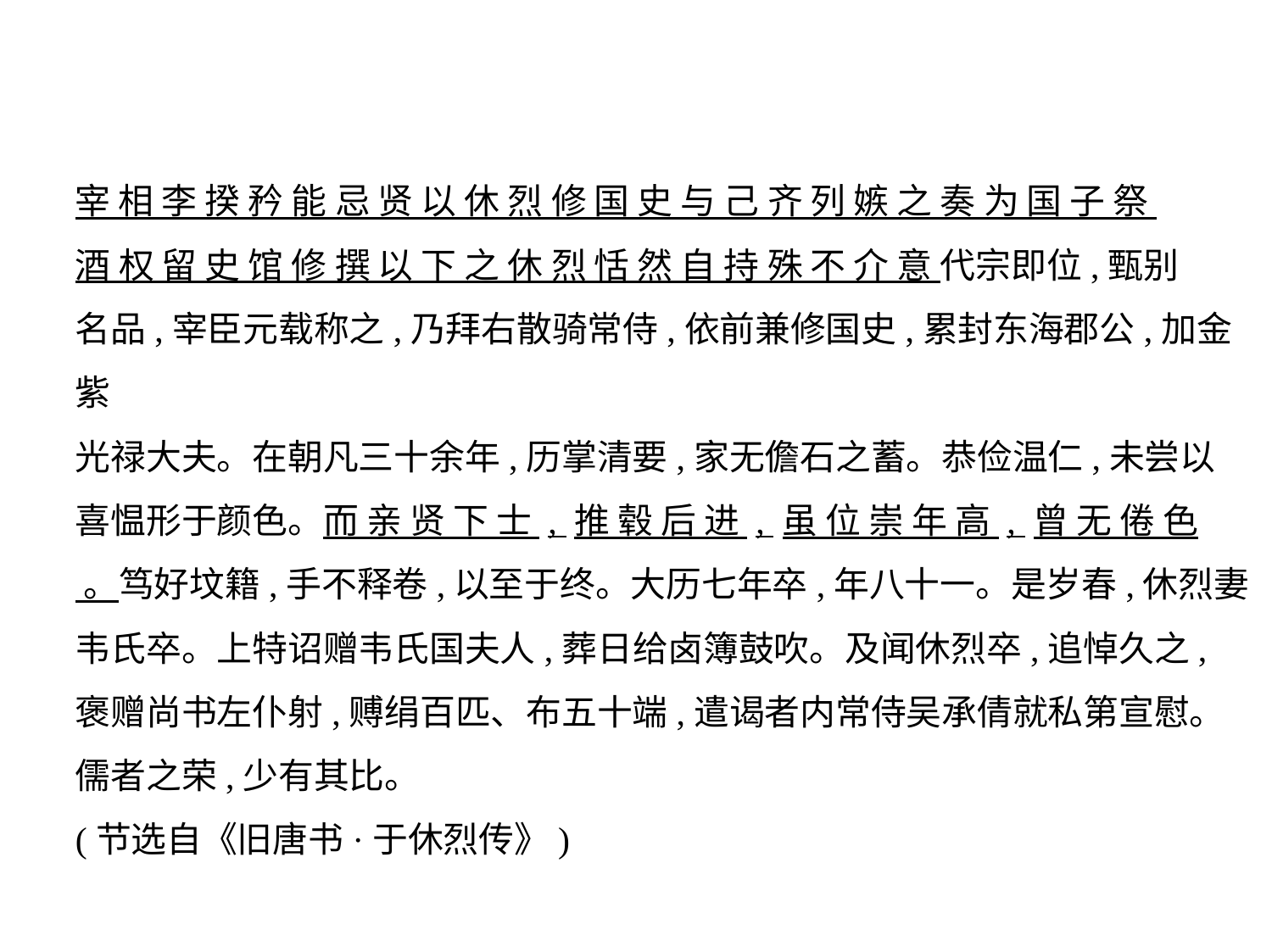

宰 相 李 揆 矜 能 忌 贤 以 休 烈 修 国 史 与 己 齐 列 嫉 之 奏 为 国 子 祭
酒 权 留 史 馆 修 撰 以 下 之 休 烈 恬 然 自 持 殊 不 介 意 代宗即位,甄别
名品,宰臣元载称之,乃拜右散骑常侍,依前兼修国史,累封东海郡公,加金紫
光禄大夫。在朝凡三十余年,历掌清要,家无儋石之蓄。恭俭温仁,未尝以
喜愠形于颜色。而 亲 贤 下 士 , 推 毂 后 进 , 虽 位 崇 年 高 , 曾 无 倦 色
 。笃好坟籍,手不释卷,以至于终。大历七年卒,年八十一。是岁春,休烈妻
韦氏卒。上特诏赠韦氏国夫人,葬日给卤簿鼓吹。及闻休烈卒,追悼久之,
褒赠尚书左仆射,赙绢百匹、布五十端,遣谒者内常侍吴承倩就私第宣慰。
儒者之荣,少有其比。
(节选自《旧唐书·于休烈传》)